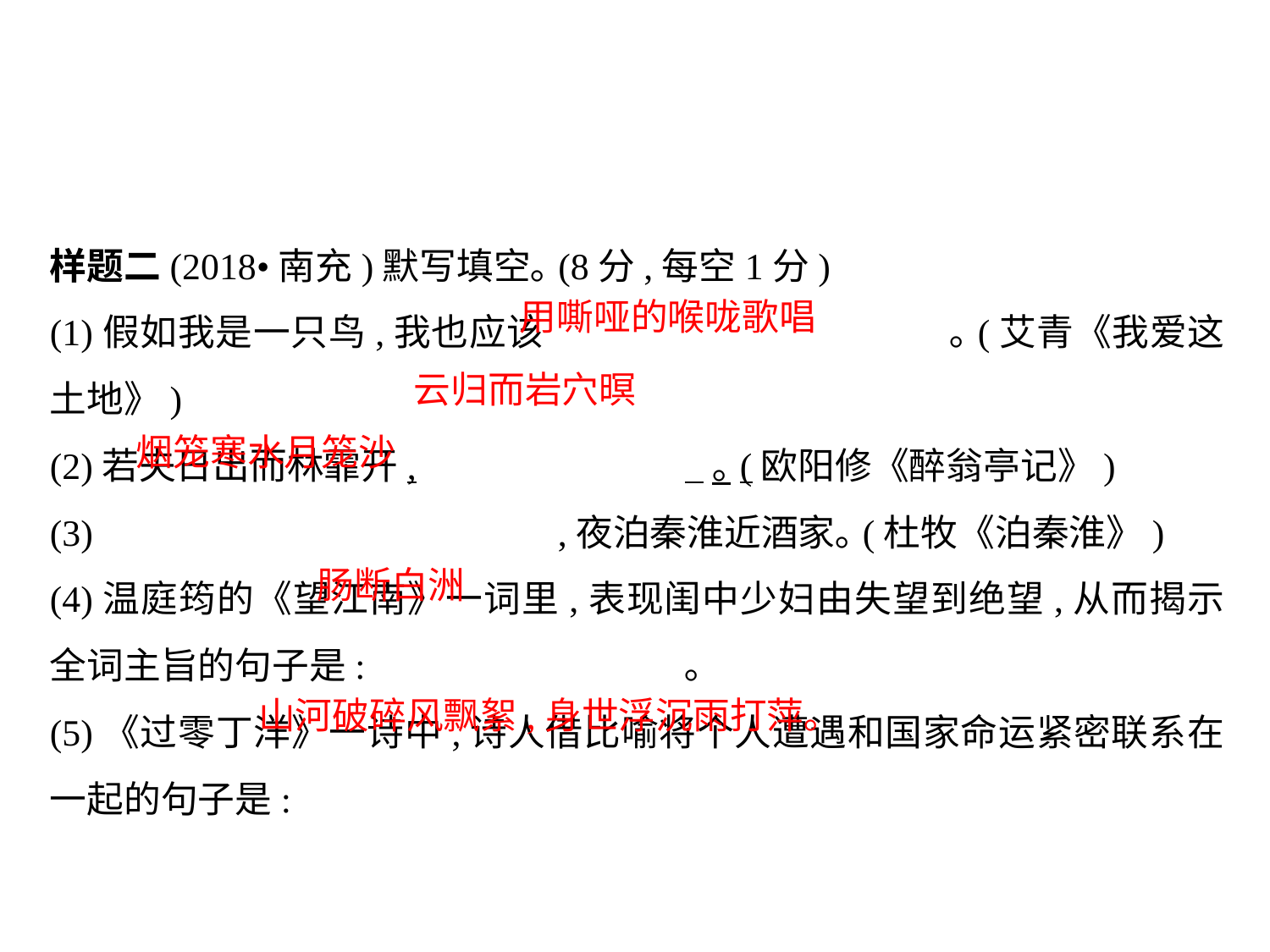

样题二(2018•南充)默写填空｡(8分,每空1分)
(1)假如我是一只鸟,我也应该				｡(艾青《我爱这土地》)
(2)若夫日出而林霏开,			  ｡(欧阳修《醉翁亭记》)
(3) 				,夜泊秦淮近酒家｡(杜牧《泊秦淮》)
(4)温庭筠的《望江南》一词里,表现闺中少妇由失望到绝望,从而揭示全词主旨的句子是: 			｡
(5)《过零丁洋》一诗中,诗人借比喻将个人遭遇和国家命运紧密联系在一起的句子是:
用嘶哑的喉咙歌唱
云归而岩穴暝
烟笼寒水月笼沙
肠断白洲
山河破碎风飘絮,身世浮沉雨打萍｡